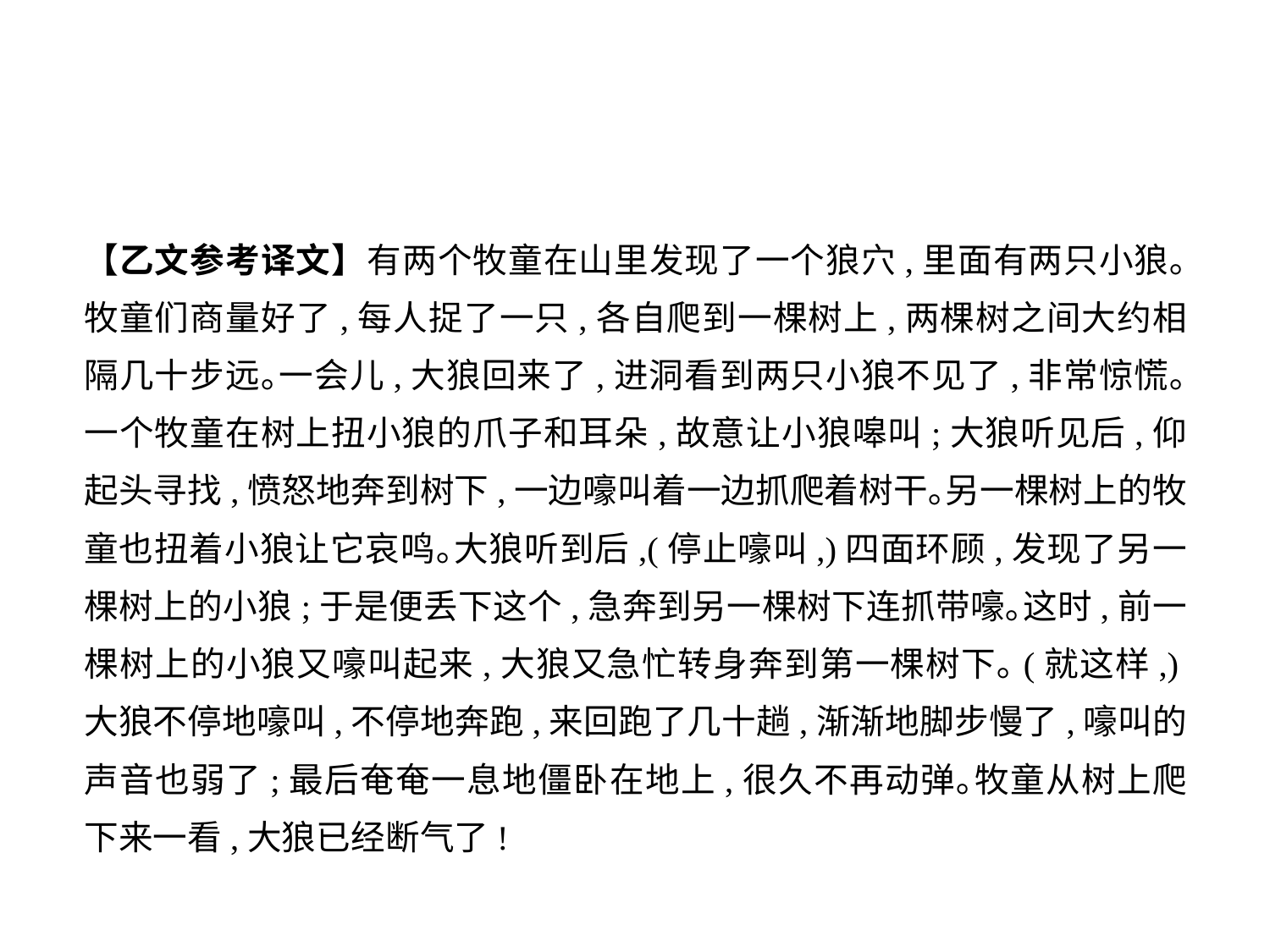

【乙文参考译文】有两个牧童在山里发现了一个狼穴,里面有两只小狼｡牧童们商量好了,每人捉了一只,各自爬到一棵树上,两棵树之间大约相隔几十步远｡一会儿,大狼回来了,进洞看到两只小狼不见了,非常惊慌｡一个牧童在树上扭小狼的爪子和耳朵,故意让小狼嗥叫;大狼听见后,仰起头寻找,愤怒地奔到树下,一边嚎叫着一边抓爬着树干｡另一棵树上的牧童也扭着小狼让它哀鸣｡大狼听到后,(停止嚎叫,)四面环顾,发现了另一棵树上的小狼;于是便丢下这个,急奔到另一棵树下连抓带嚎｡这时,前一棵树上的小狼又嚎叫起来,大狼又急忙转身奔到第一棵树下｡(就这样,)大狼不停地嚎叫,不停地奔跑,来回跑了几十趟,渐渐地脚步慢了,嚎叫的声音也弱了;最后奄奄一息地僵卧在地上,很久不再动弹｡牧童从树上爬下来一看,大狼已经断气了!